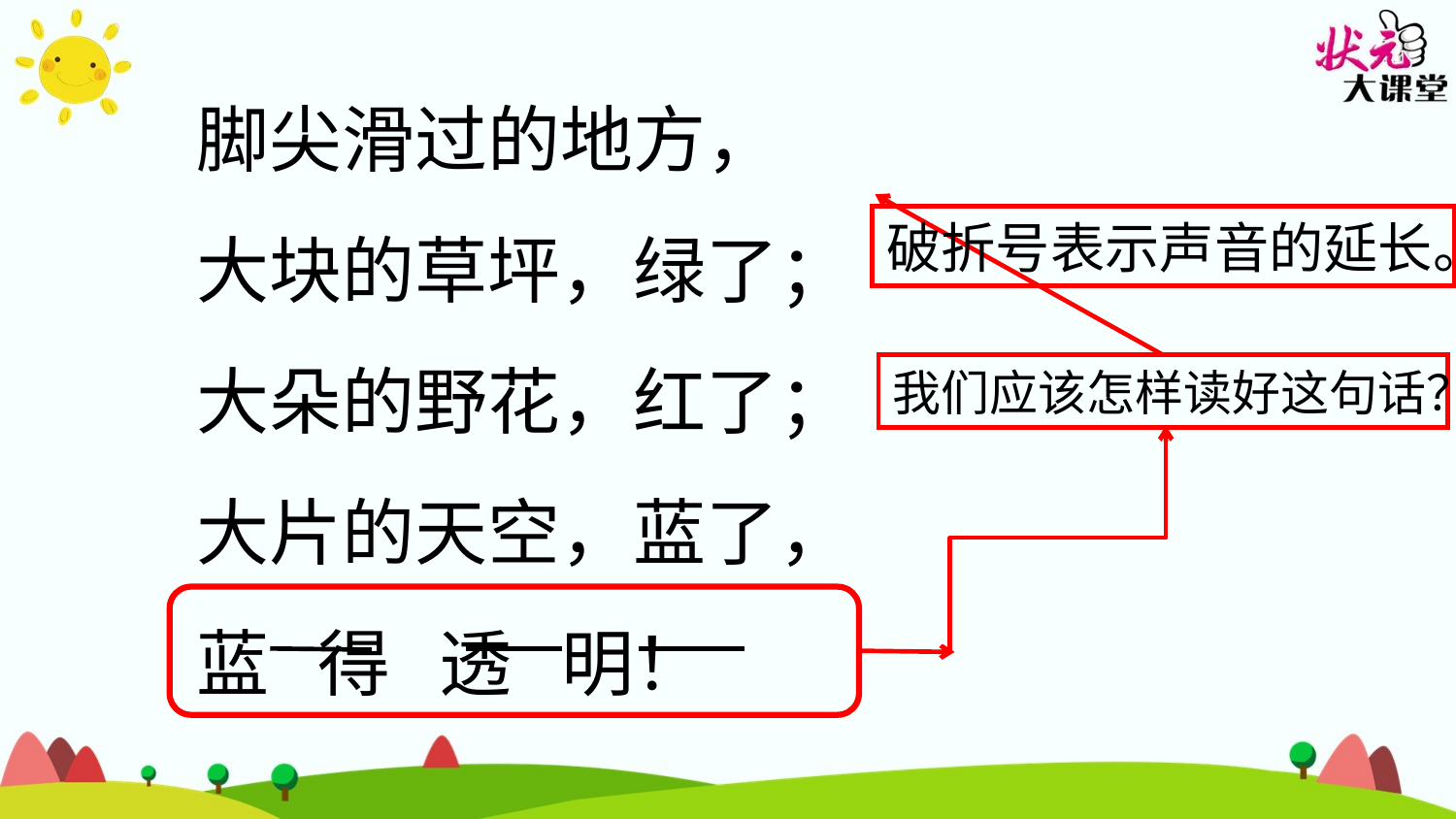

脚尖滑过的地方，
大块的草坪，绿了；
大朵的野花，红了；
大片的天空，蓝了，
蓝   得   透   明！
破折号表示声音的延长。
我们应该怎样读好这句话？